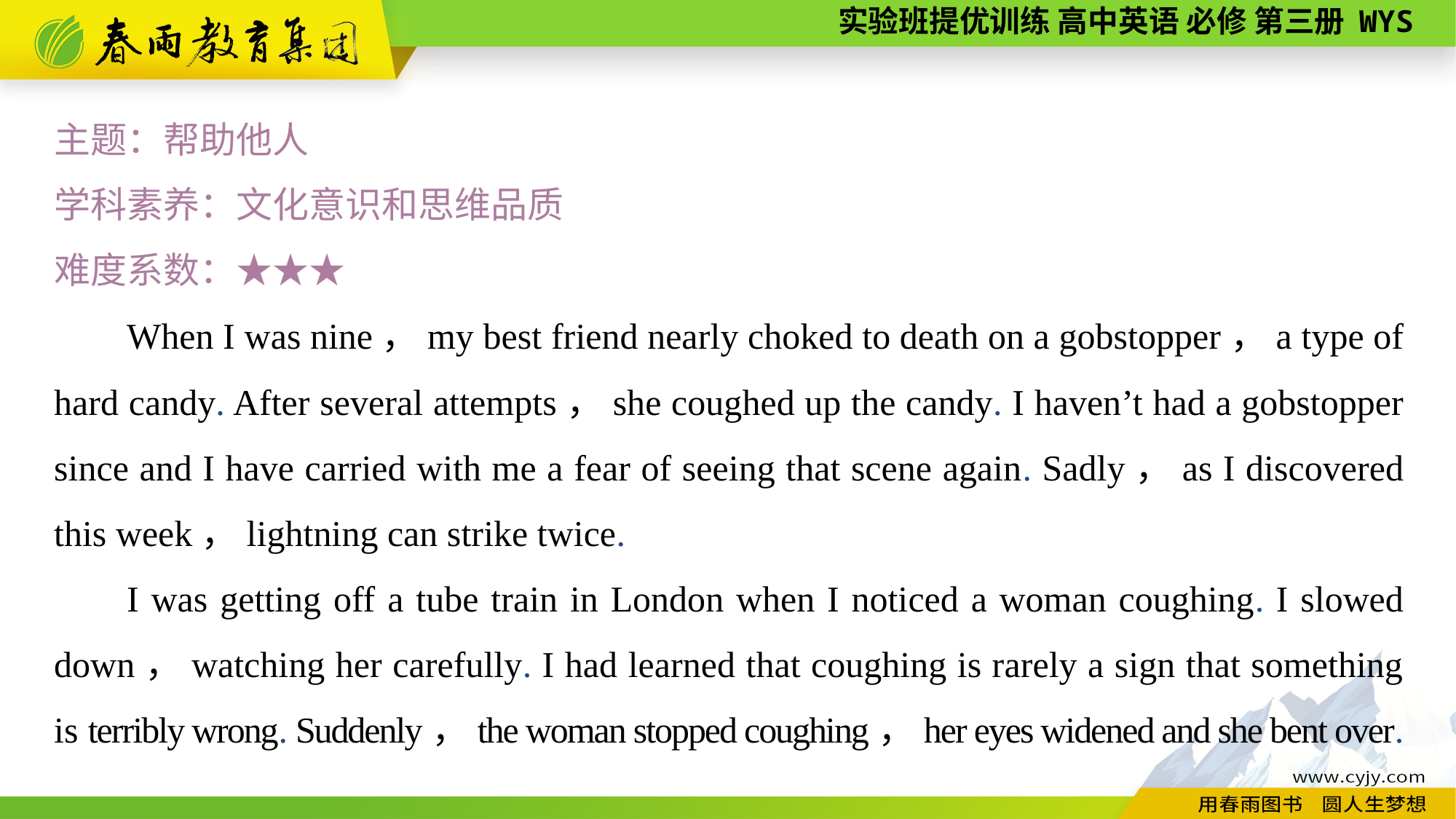

主题：帮助他人
学科素养：文化意识和思维品质
难度系数：★★★
When I was nine，my best friend nearly choked to death on a gobstopper，a type of hard candy. After several attempts，she coughed up the candy. I haven’t had a gobstopper since and I have carried with me a fear of seeing that scene again. Sadly，as I discovered this week，lightning can strike twice.
I was getting off a tube train in London when I noticed a woman coughing. I slowed down，watching her carefully. I had learned that coughing is rarely a sign that something is terribly wrong. Suddenly，the woman stopped coughing，her eyes widened and she bent over.